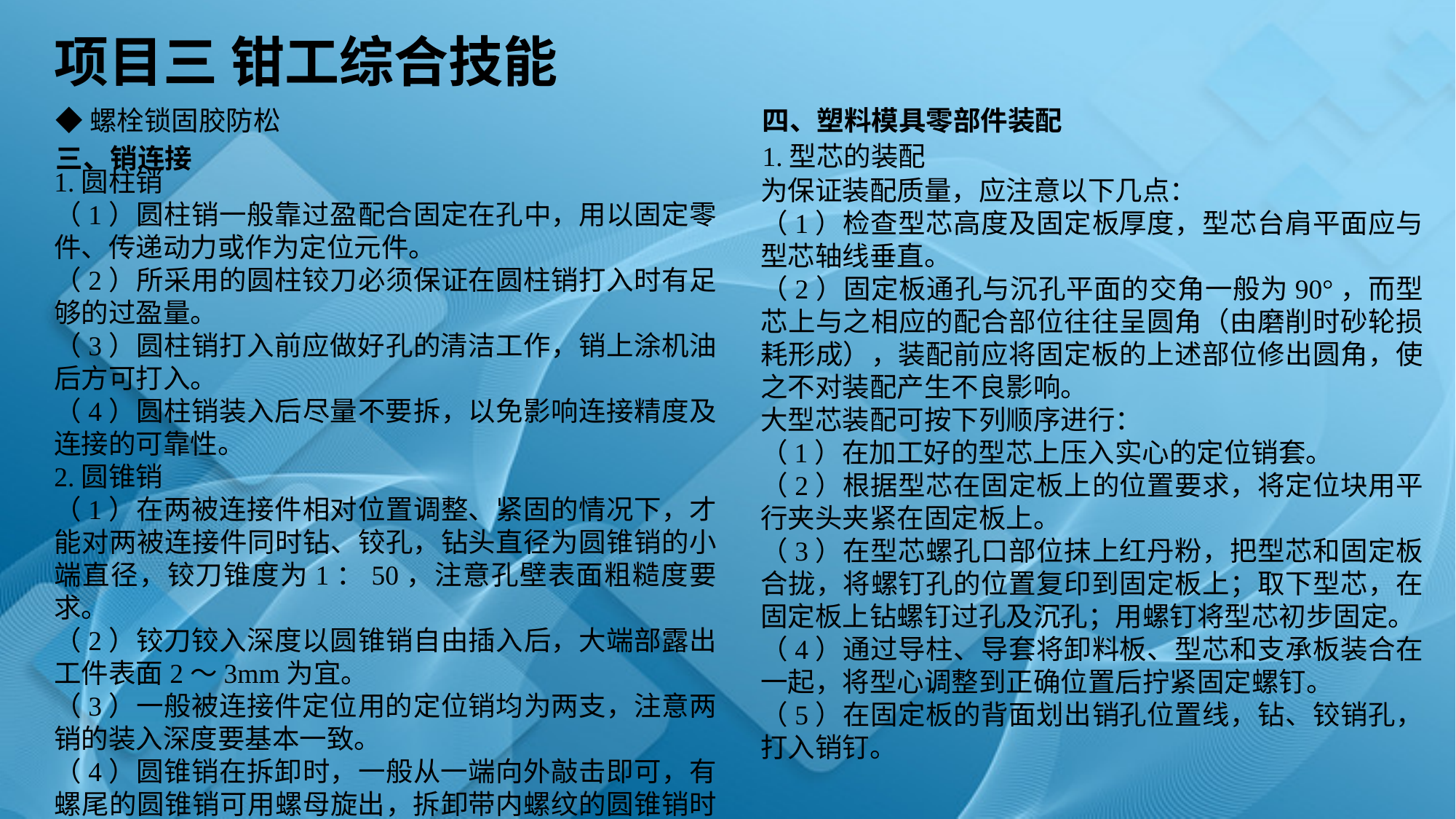

项目三 钳工综合技能
◆螺栓锁固胶防松
四、塑料模具零部件装配
1.型芯的装配
三、销连接
1.圆柱销
（1）圆柱销一般靠过盈配合固定在孔中，用以固定零件、传递动力或作为定位元件。
（2）所采用的圆柱铰刀必须保证在圆柱销打入时有足够的过盈量。
（3）圆柱销打入前应做好孔的清洁工作，销上涂机油后方可打入。
（4）圆柱销装入后尽量不要拆，以免影响连接精度及连接的可靠性。
2.圆锥销
（1）在两被连接件相对位置调整、紧固的情况下，才能对两被连接件同时钻、铰孔，钻头直径为圆锥销的小端直径，铰刀锥度为1：50，注意孔壁表面粗糙度要求。
（2）铰刀铰入深度以圆锥销自由插入后，大端部露出工件表面2～3mm为宜。
（3）一般被连接件定位用的定位销均为两支，注意两销的装入深度要基本一致。
（4）圆锥销在拆卸时，一般从一端向外敲击即可，有螺尾的圆锥销可用螺母旋出，拆卸带内螺纹的圆锥销时可采用拔销器拔出。
为保证装配质量，应注意以下几点：
（1）检查型芯高度及固定板厚度，型芯台肩平面应与型芯轴线垂直。
（2）固定板通孔与沉孔平面的交角一般为90°，而型芯上与之相应的配合部位往往呈圆角（由磨削时砂轮损耗形成），装配前应将固定板的上述部位修出圆角，使之不对装配产生不良影响。
大型芯装配可按下列顺序进行：
（1）在加工好的型芯上压入实心的定位销套。
（2）根据型芯在固定板上的位置要求，将定位块用平行夹头夹紧在固定板上。
（3）在型芯螺孔口部位抹上红丹粉，把型芯和固定板合拢，将螺钉孔的位置复印到固定板上；取下型芯，在固定板上钻螺钉过孔及沉孔；用螺钉将型芯初步固定。
（4）通过导柱、导套将卸料板、型芯和支承板装合在一起，将型心调整到正确位置后拧紧固定螺钉。
（5）在固定板的背面划出销孔位置线，钻、铰销孔，打入销钉。